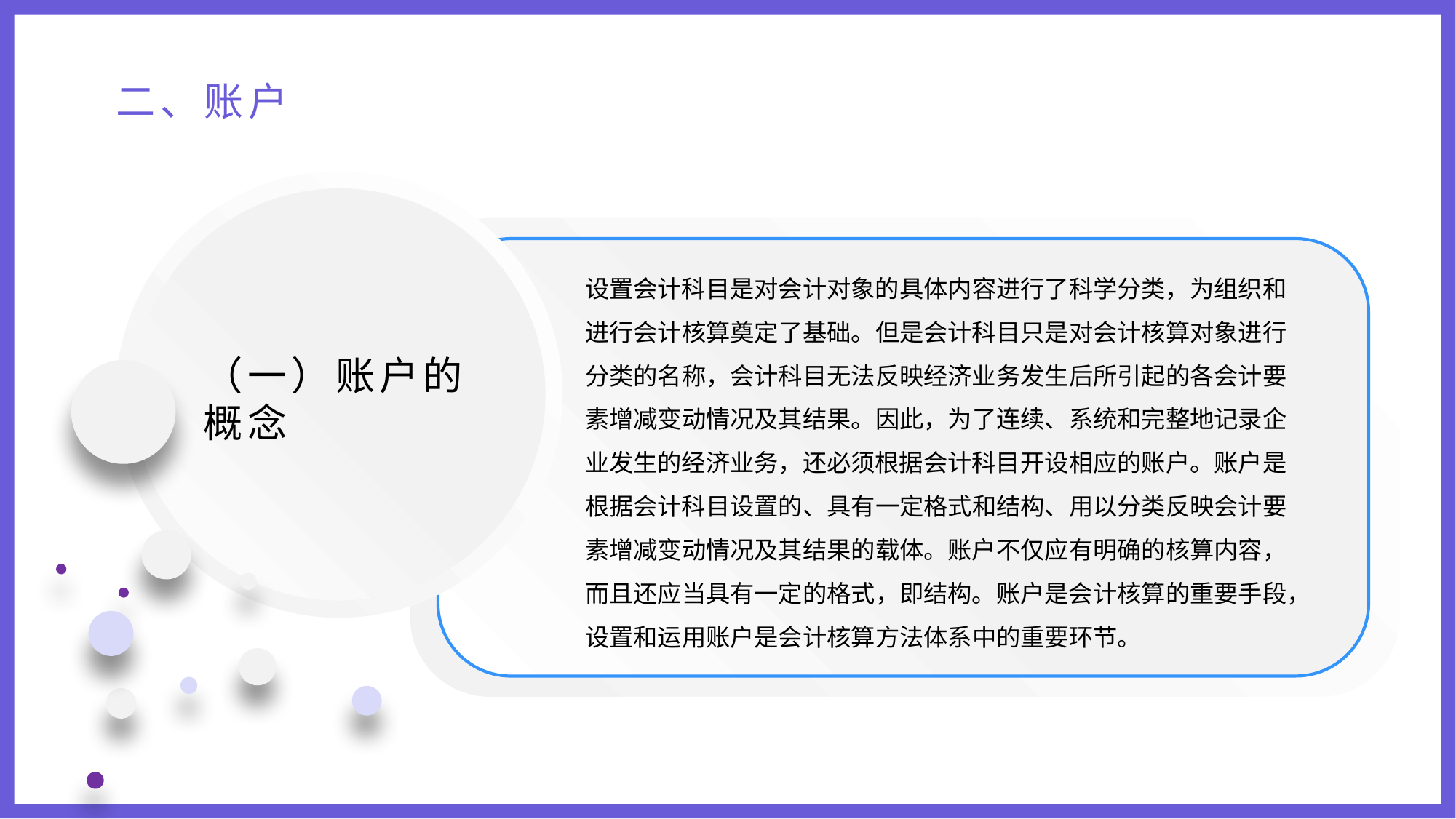

二、账户

设置会计科目是对会计对象的具体内容进行了科学分类，为组织和进行会计核算奠定了基础。但是会计科目只是对会计核算对象进行分类的名称，会计科目无法反映经济业务发生后所引起的各会计要素增减变动情况及其结果。因此，为了连续、系统和完整地记录企业发生的经济业务，还必须根据会计科目开设相应的账户。账户是根据会计科目设置的、具有一定格式和结构、用以分类反映会计要素增减变动情况及其结果的载体。账户不仅应有明确的核算内容，而且还应当具有一定的格式，即结构。账户是会计核算的重要手段，设置和运用账户是会计核算方法体系中的重要环节。
（一）账户的概念